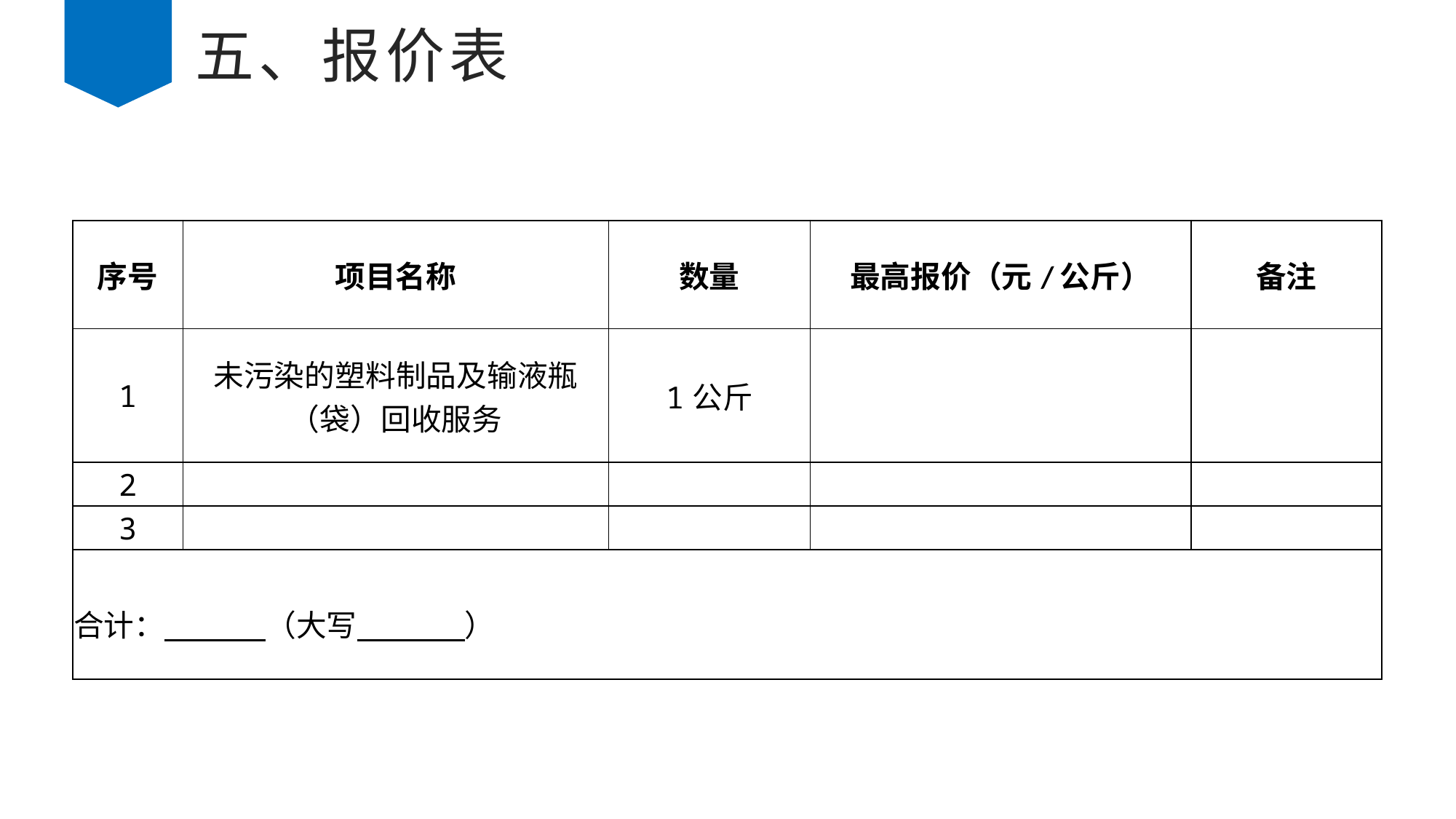

# 五、报价表

| 序号 | 项目名称 | 数量 | 最高报价（元/公斤） | 备注 |
| --- | --- | --- | --- | --- |
| 1 | 未污染的塑料制品及输液瓶（袋）回收服务 | 1公斤 |  |  |
| 2 |  |  |  |  |
| 3 |  |  |  |  |
| 合计： （大写 ） |  |  |  |  |